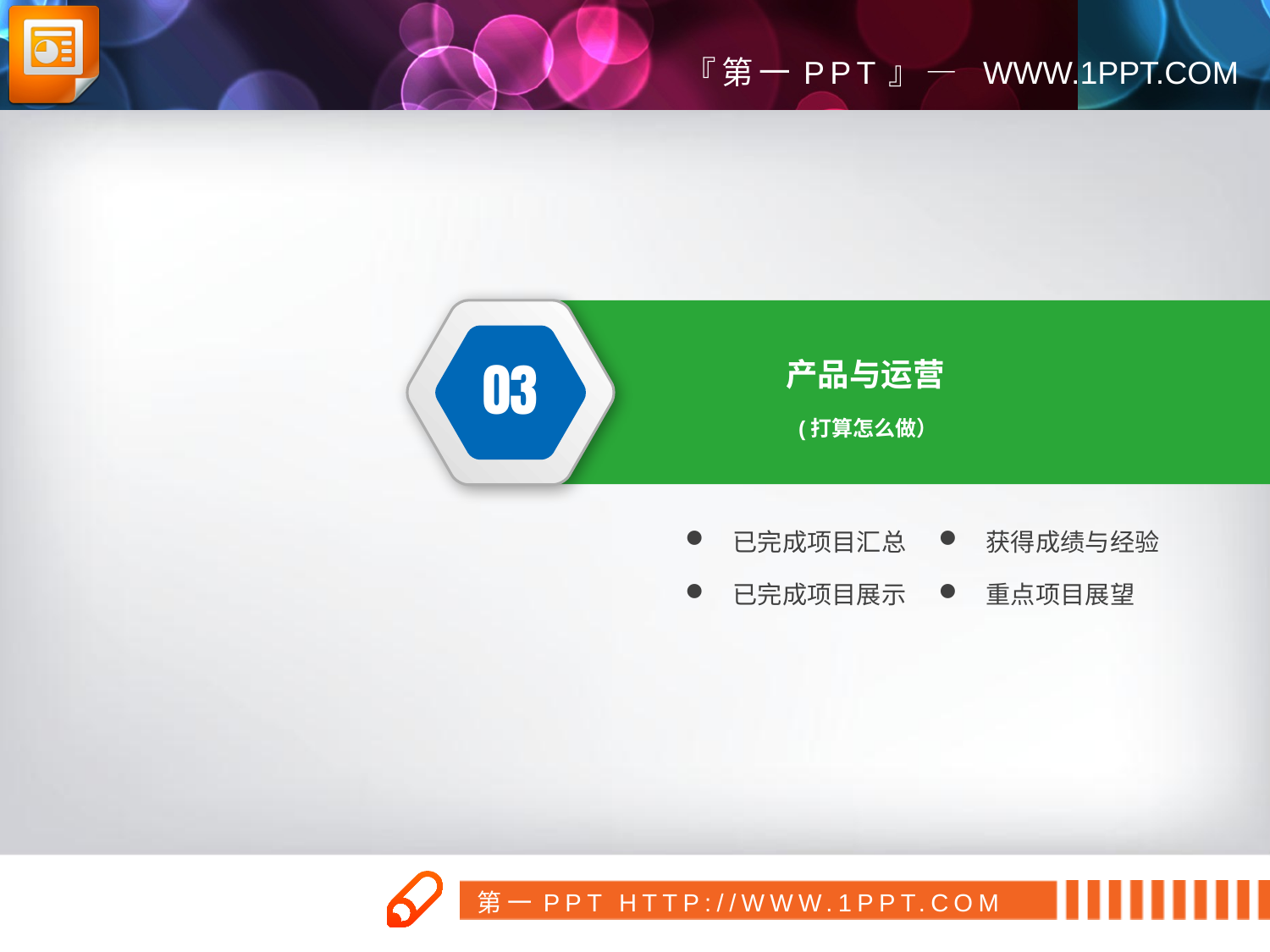

03

产品与运营
(打算怎么做）
已完成项目汇总
获得成绩与经验
已完成项目展示
重点项目展望